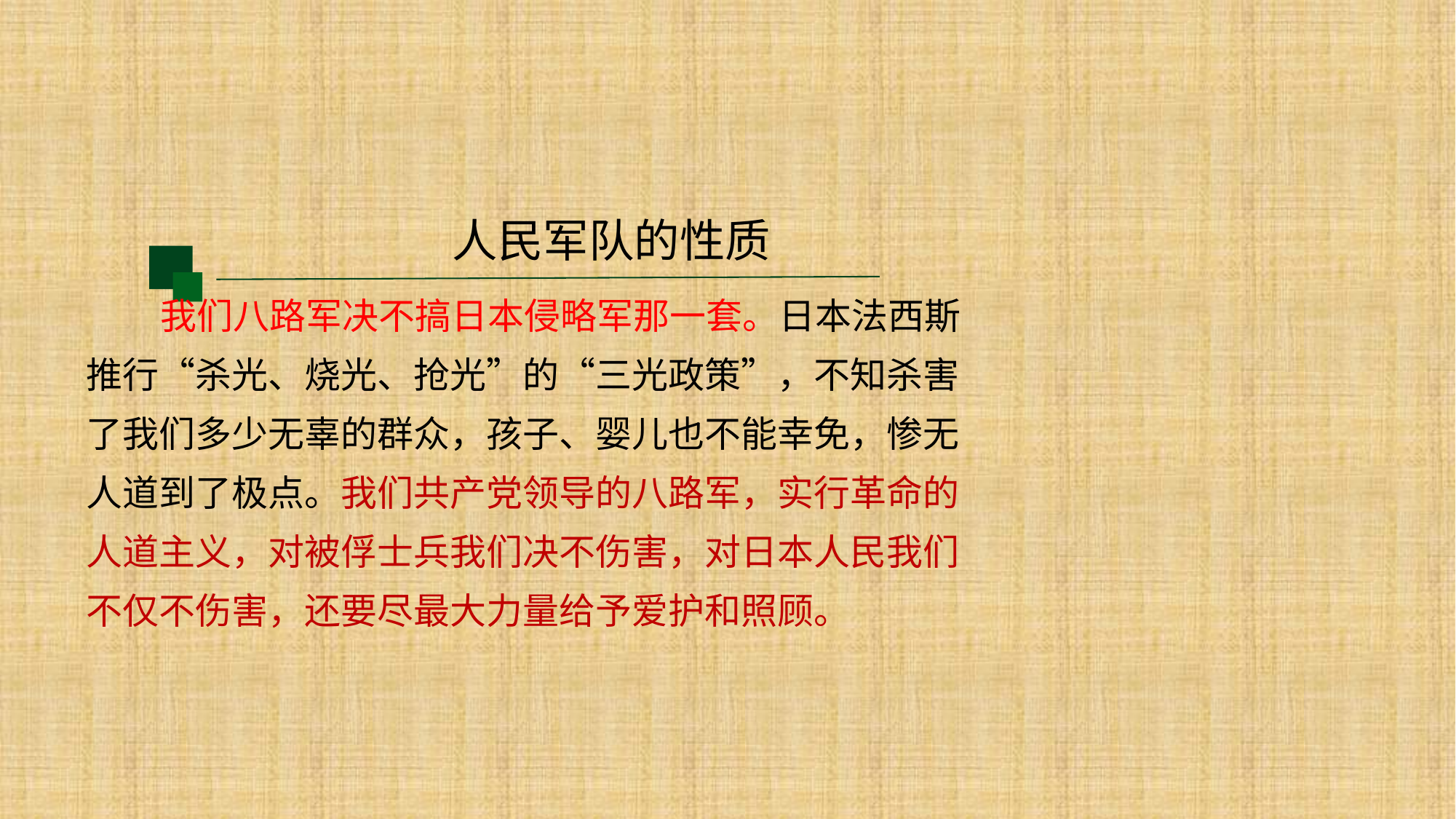

人民军队的性质

        我们八路军决不搞日本侵略军那一套。日本法西斯推行“杀光、烧光、抢光”的“三光政策”，不知杀害了我们多少无辜的群众，孩子、婴儿也不能幸免，惨无人道到了极点。我们共产党领导的八路军，实行革命的人道主义，对被俘士兵我们决不伤害，对日本人民我们不仅不伤害，还要尽最大力量给予爱护和照顾。